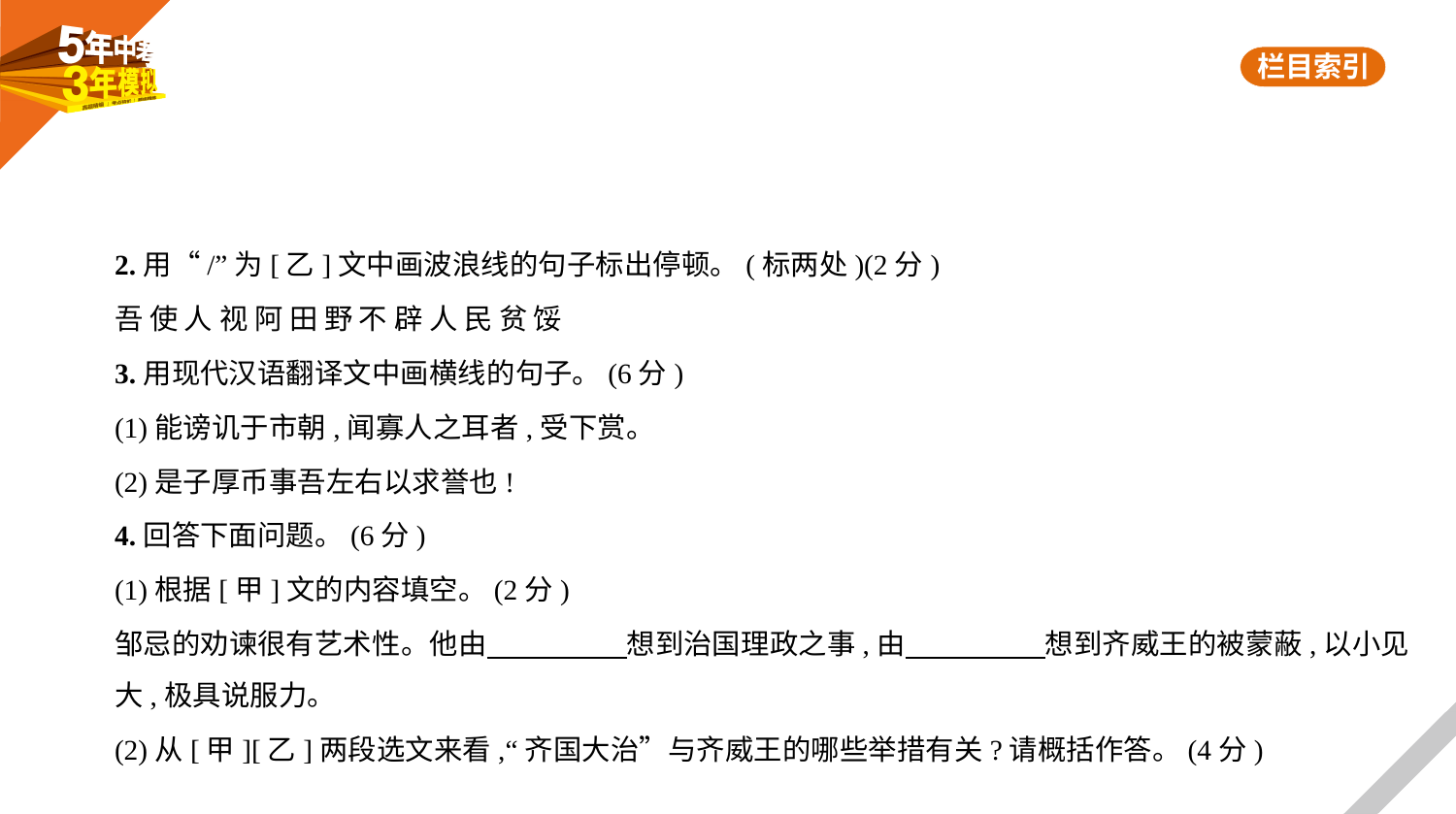

2.用“/”为[乙]文中画波浪线的句子标出停顿。(标两处)(2分)
吾 使 人 视 阿 田 野 不 辟 人 民 贫 馁
3.用现代汉语翻译文中画横线的句子。(6分)
(1)能谤讥于市朝,闻寡人之耳者,受下赏。
(2)是子厚币事吾左右以求誉也!
4.回答下面问题。(6分)
(1)根据[甲]文的内容填空。(2分)
邹忌的劝谏很有艺术性。他由　　　　    想到治国理政之事,由　　　　    想到齐威王的被蒙蔽,以小见
大,极具说服力。
(2)从[甲][乙]两段选文来看,“齐国大治”与齐威王的哪些举措有关?请概括作答。(4分)